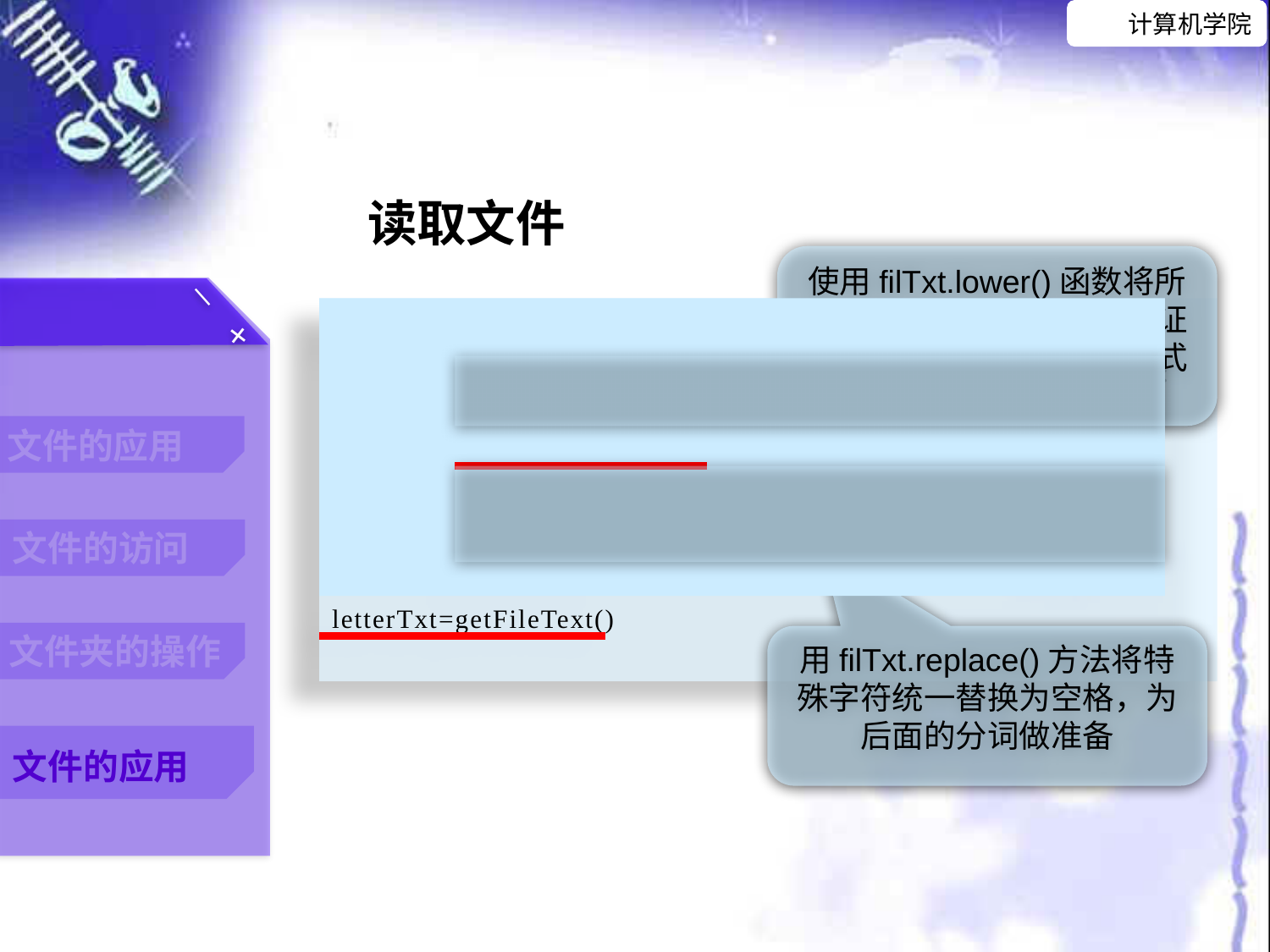

读取文件

使用filTxt.lower()函数将所有单词转为小写形式，保证同一个单词不同大小写形式统计的一致
def getFileText():
	 with open("C:\\lynn\\Python\\letter.txt","r") as letterFile:
        		filTxt=letterFile.read()
	filTxt=filTxt.lower()
	for ch in '!"#$%&()*+-*/,.:;<=>?@[]\\^_{}|~':
		filTxt=filTxt.replace(ch," ")
	return filTxt
letterTxt=getFileText()

用filTxt.replace()方法将特殊字符统一替换为空格，为后面的分词做准备